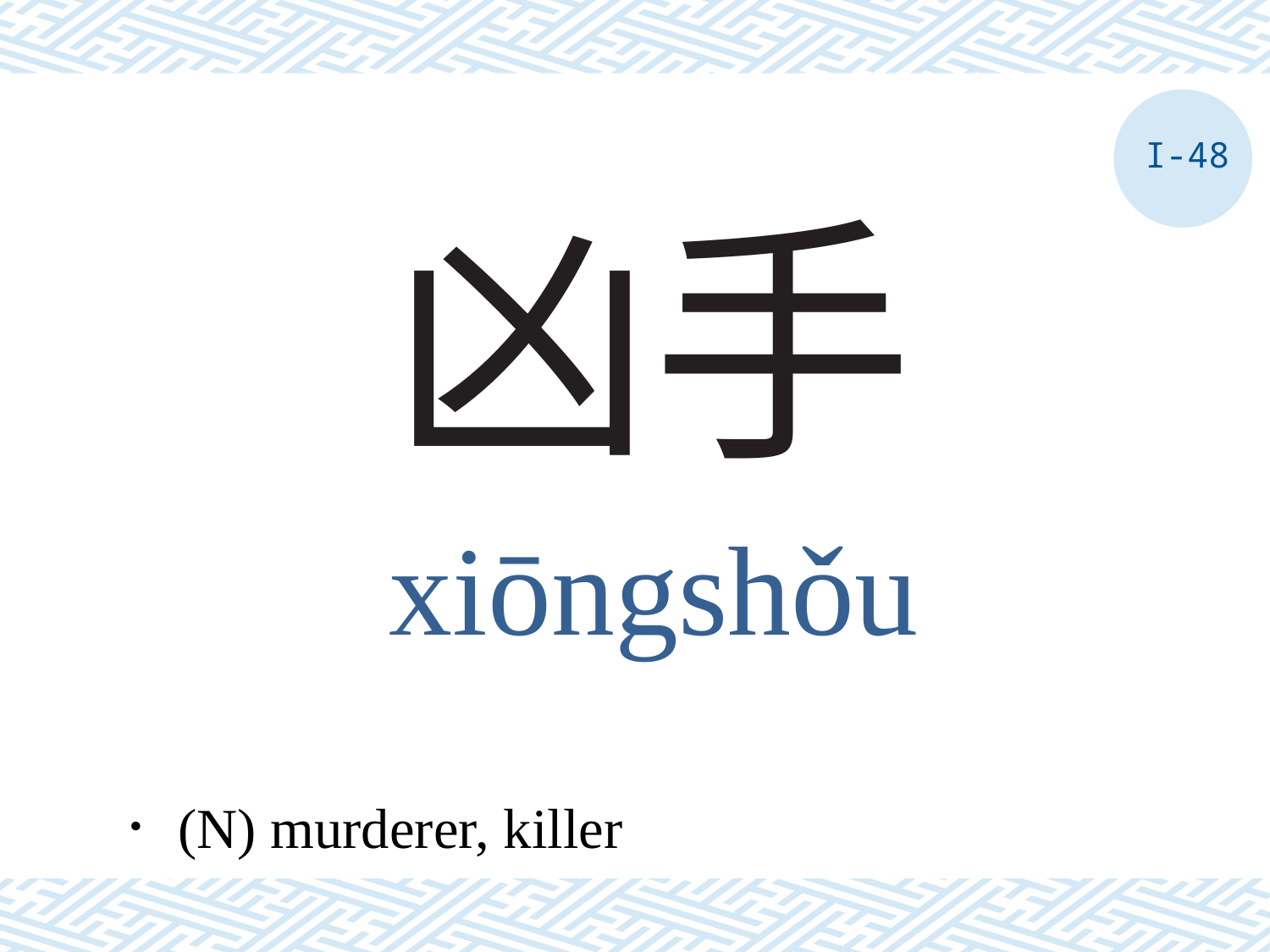

I-48

# 凶手
xiōngshǒu
．(N) murderer, killer